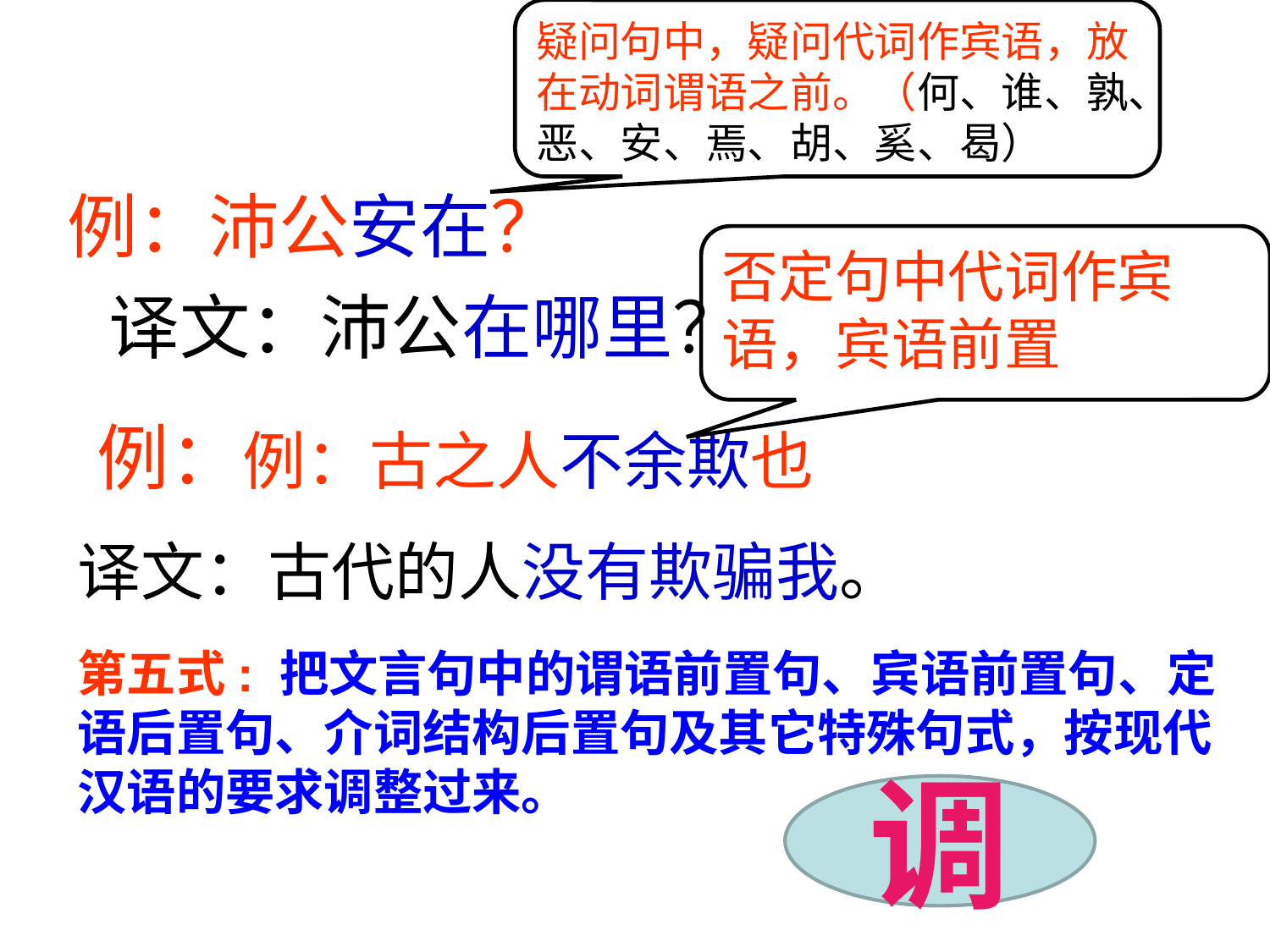

疑问句中，疑问代词作宾语，放在动词谓语之前。（何、谁、孰、恶、安、焉、胡、奚、曷）

例：沛公安在？
否定句中代词作宾语，宾语前置

译文：沛公在哪里？
例：例：古之人不余欺也

译文：古代的人没有欺骗我。

第五式: 把文言句中的谓语前置句、宾语前置句、定语后置句、介词结构后置句及其它特殊句式，按现代汉语的要求调整过来。
调